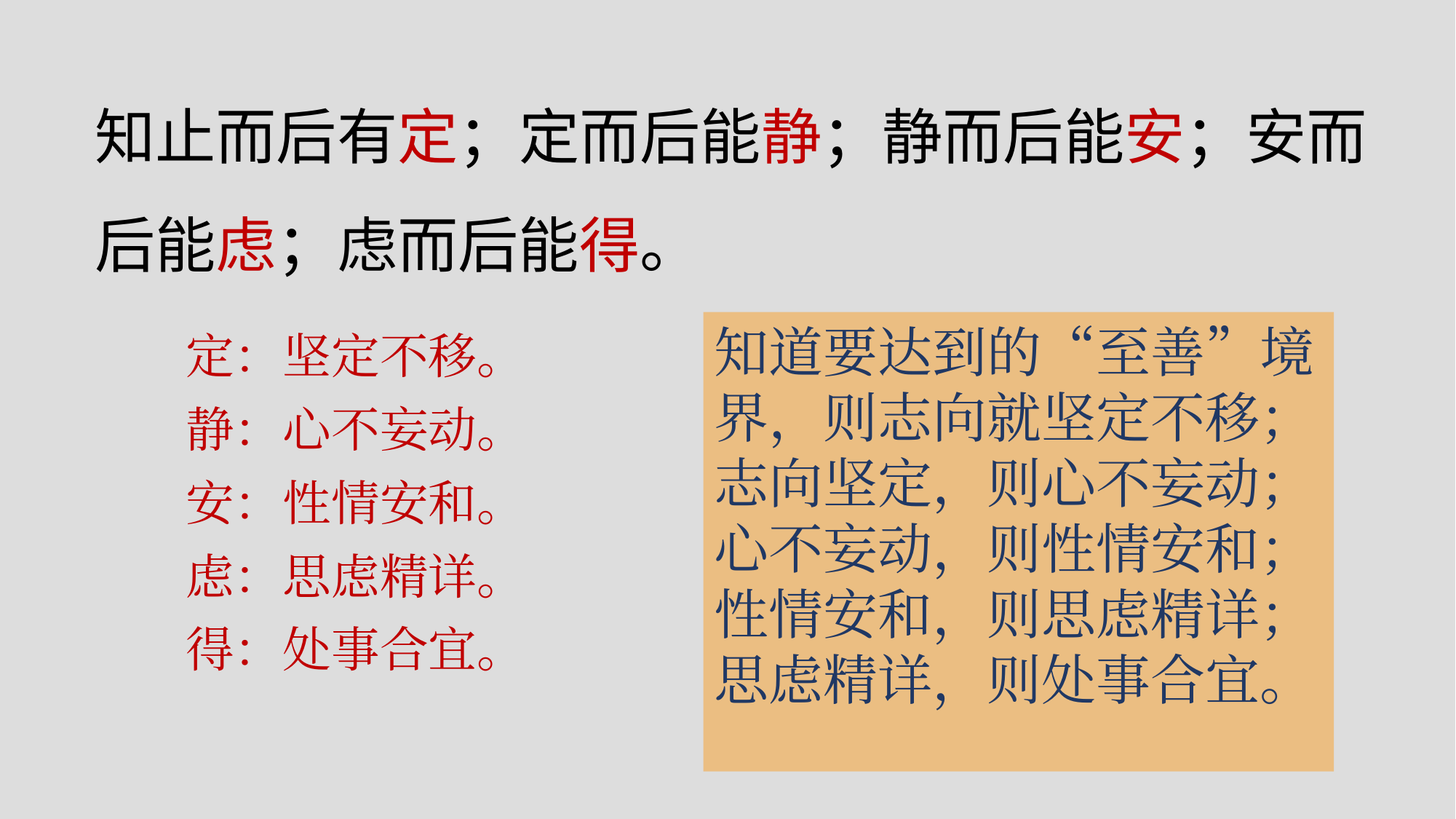

知止而后有定；定而后能静；静而后能安；安而后能虑；虑而后能得。
知道要达到的“至善”境界，则志向就坚定不移；志向坚定，则心不妄动；心不妄动，则性情安和；性情安和，则思虑精详；思虑精详，则处事合宜。
定：坚定不移。
静：心不妄动。
安：性情安和。
虑：思虑精详。
得：处事合宜。